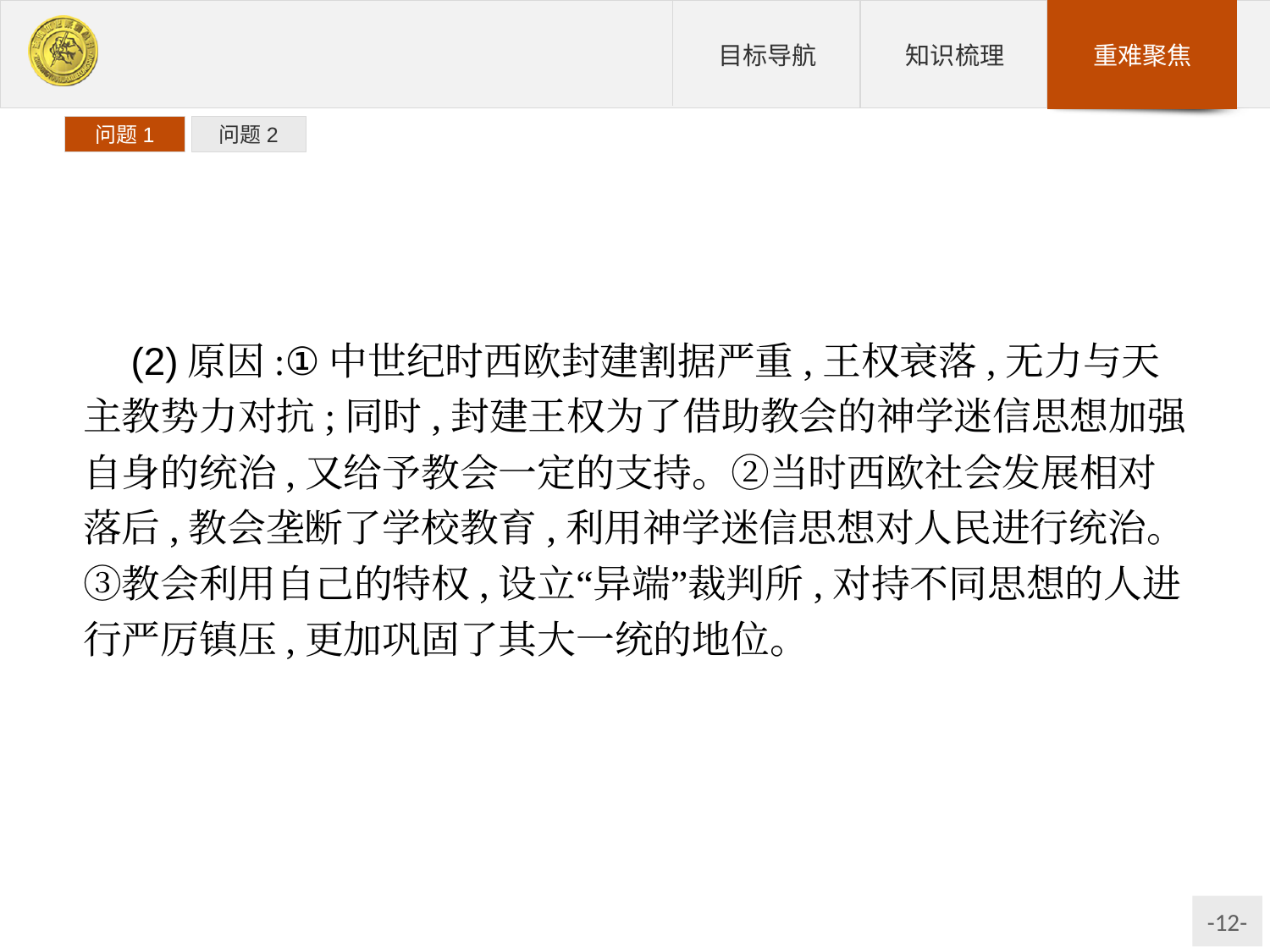

问题1
问题2
 (2)原因:①中世纪时西欧封建割据严重,王权衰落,无力与天主教势力对抗;同时,封建王权为了借助教会的神学迷信思想加强自身的统治,又给予教会一定的支持。②当时西欧社会发展相对落后,教会垄断了学校教育,利用神学迷信思想对人民进行统治。③教会利用自己的特权,设立“异端”裁判所,对持不同思想的人进行严厉镇压,更加巩固了其大一统的地位。